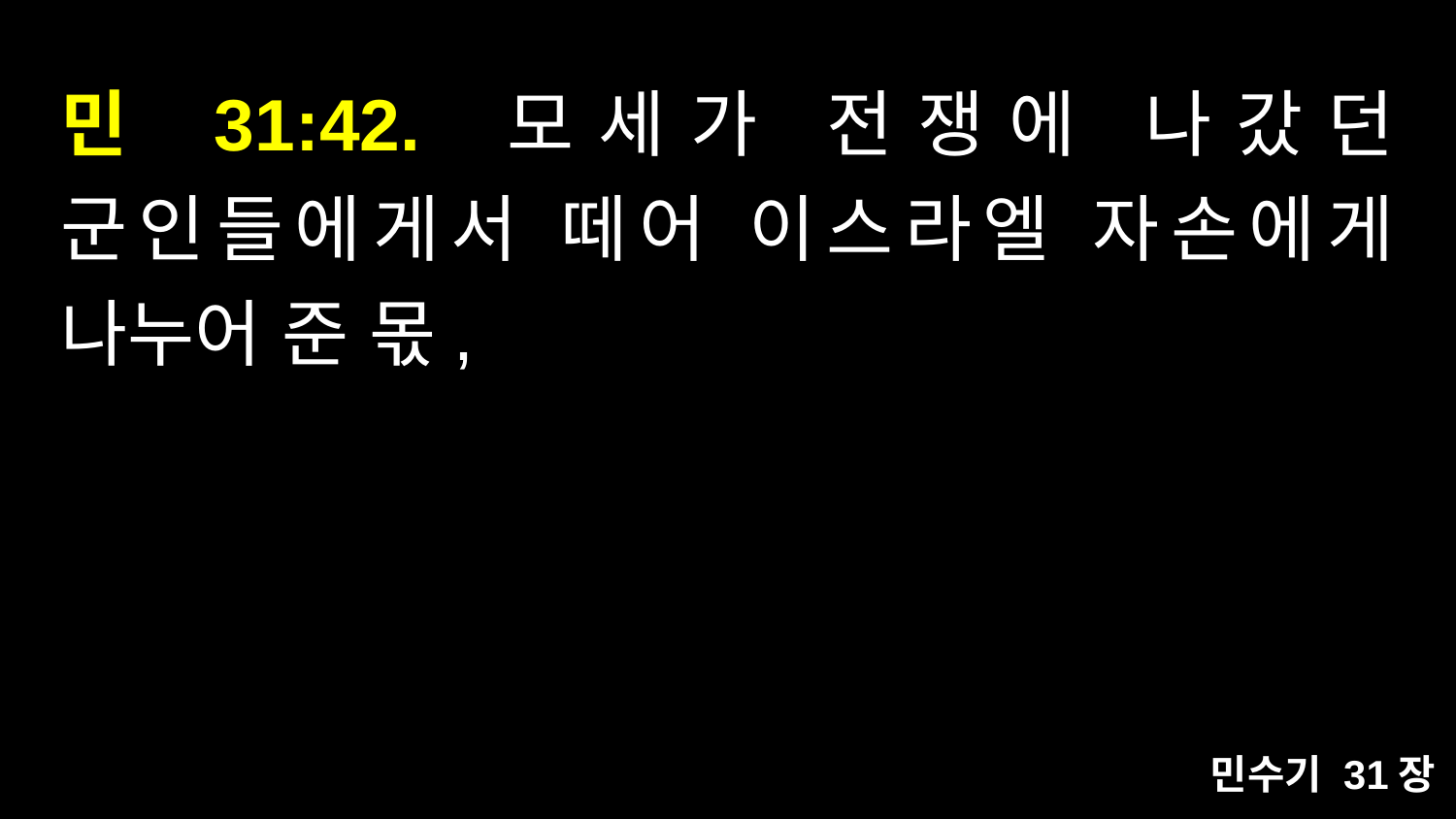

# 민 31:42. 모세가 전쟁에 나갔던 군인들에게서 떼어 이스라엘 자손에게 나누어 준 몫,
민수기 31장